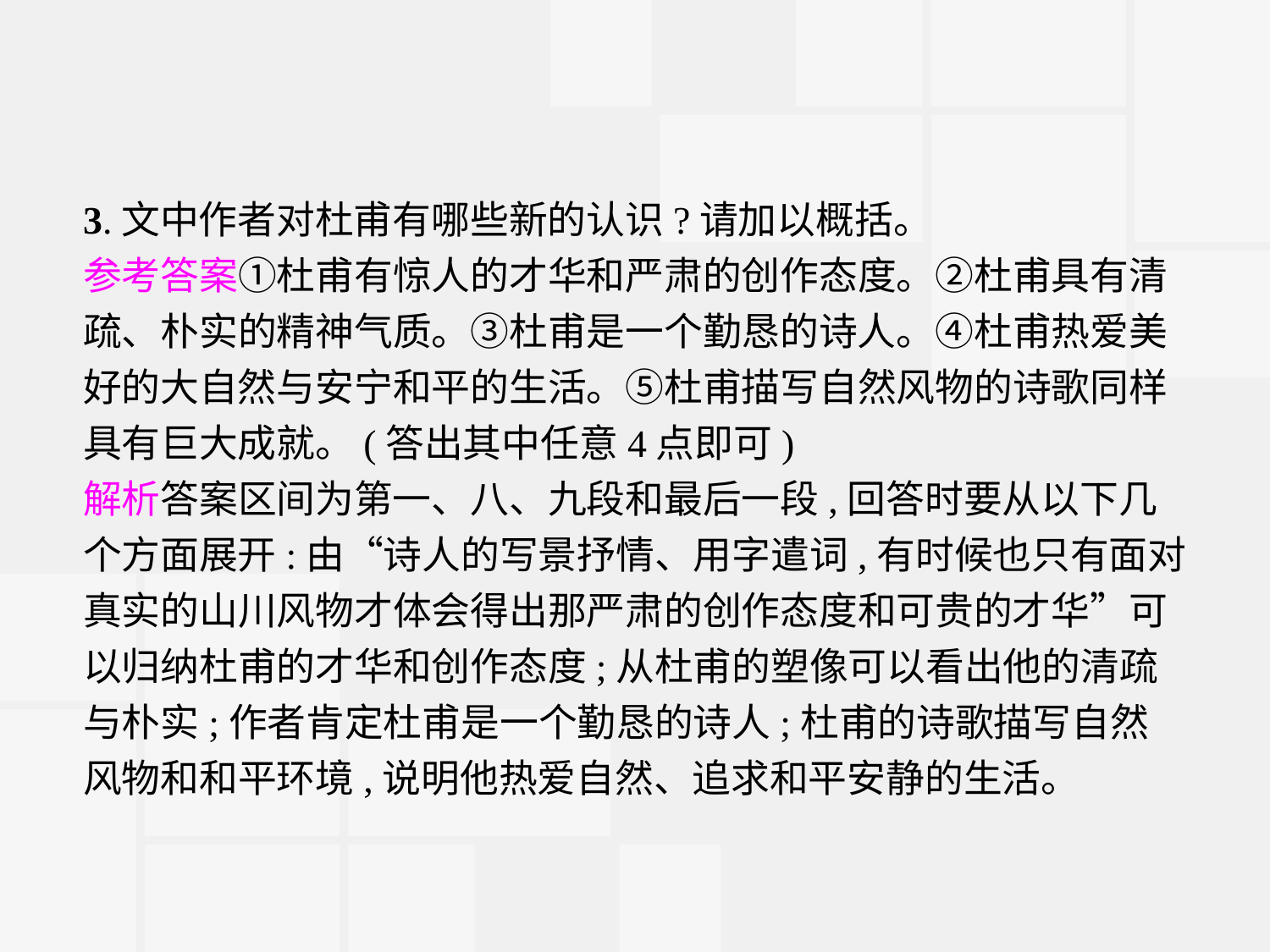

3.文中作者对杜甫有哪些新的认识?请加以概括。
参考答案①杜甫有惊人的才华和严肃的创作态度。②杜甫具有清疏、朴实的精神气质。③杜甫是一个勤恳的诗人。④杜甫热爱美好的大自然与安宁和平的生活。⑤杜甫描写自然风物的诗歌同样具有巨大成就。(答出其中任意4点即可)
解析答案区间为第一、八、九段和最后一段,回答时要从以下几个方面展开:由“诗人的写景抒情、用字遣词,有时候也只有面对真实的山川风物才体会得出那严肃的创作态度和可贵的才华”可以归纳杜甫的才华和创作态度;从杜甫的塑像可以看出他的清疏与朴实;作者肯定杜甫是一个勤恳的诗人;杜甫的诗歌描写自然风物和和平环境,说明他热爱自然、追求和平安静的生活。